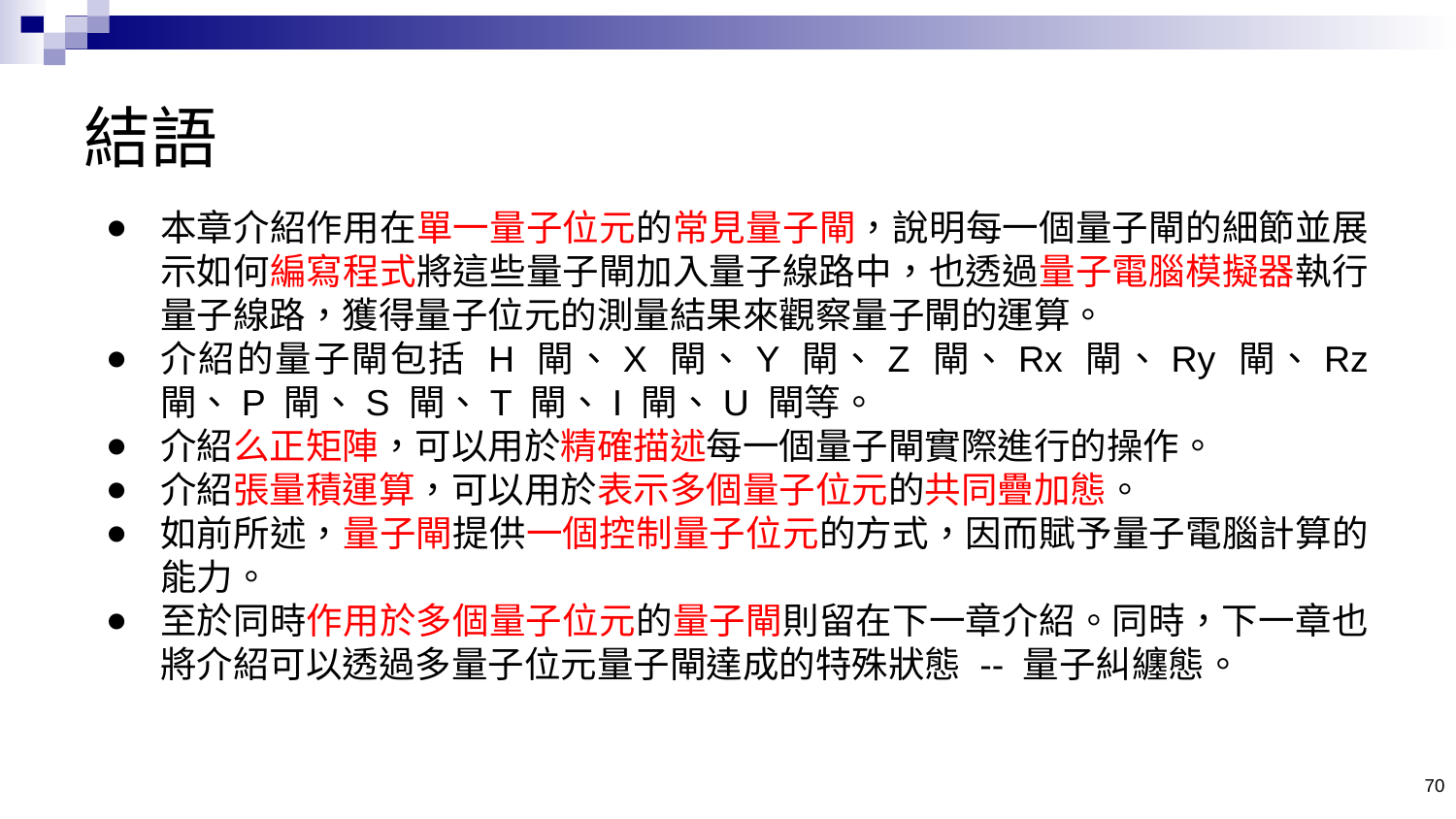

# 結語
本章介紹作用在單一量子位元的常見量子閘，說明每一個量子閘的細節並展示如何編寫程式將這些量子閘加入量子線路中，也透過量子電腦模擬器執行量子線路，獲得量子位元的測量結果來觀察量子閘的運算。
介紹的量子閘包括 H 閘、X 閘、Y 閘、Z 閘、Rx 閘、Ry 閘、Rz 閘、P 閘、S 閘、T 閘、I 閘、U 閘等。
介紹么正矩陣，可以用於精確描述每一個量子閘實際進行的操作。
介紹張量積運算，可以用於表示多個量子位元的共同疊加態。
如前所述，量子閘提供一個控制量子位元的方式，因而賦予量子電腦計算的能力。
至於同時作用於多個量子位元的量子閘則留在下一章介紹。同時，下一章也將介紹可以透過多量子位元量子閘達成的特殊狀態 -- 量子糾纏態。
70